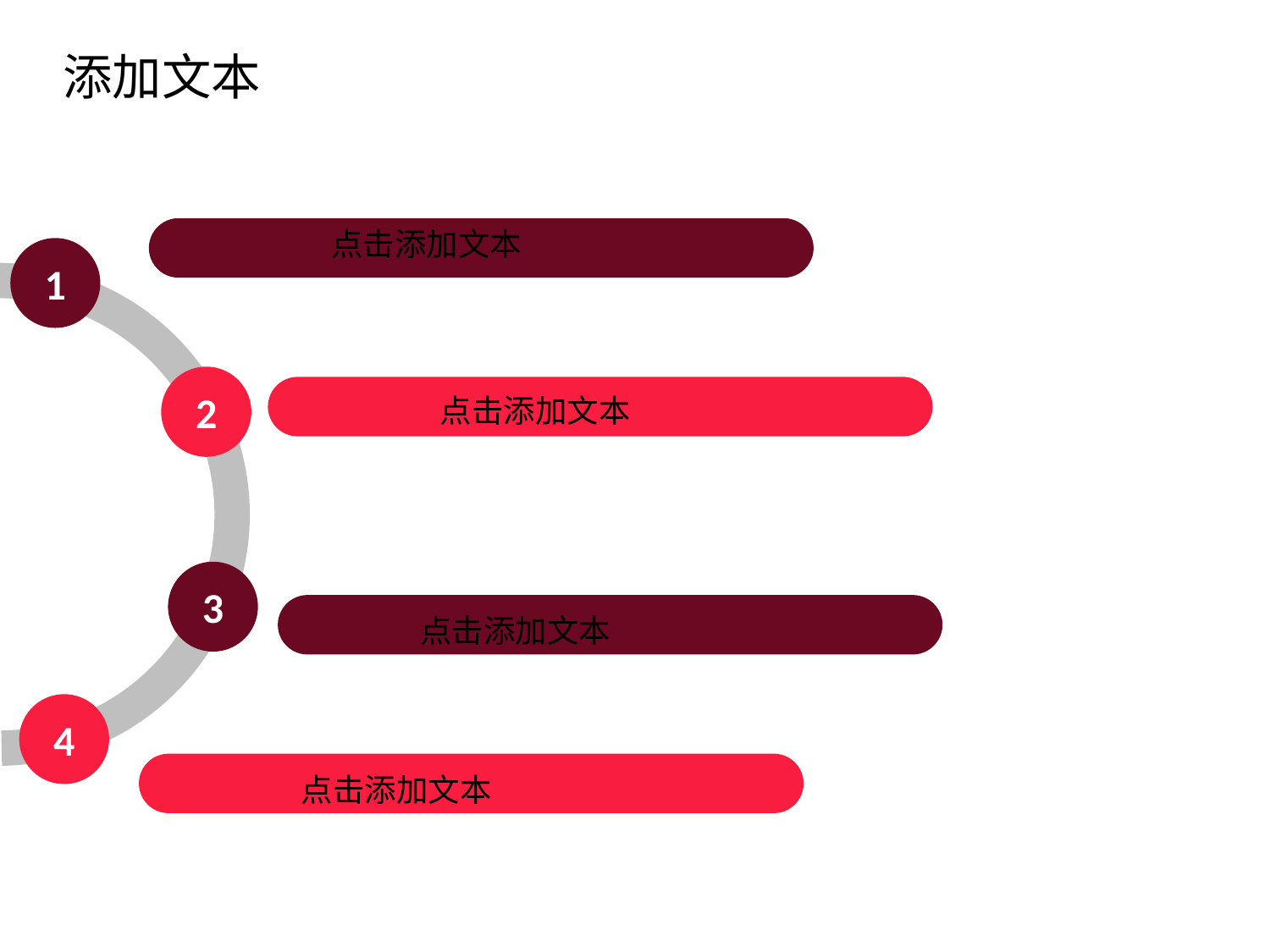

添加文本

点击添加文本
1
点击添加文本

2

点击添加文本
点击添加文本
3
点击添加文本

点击添加文本
4

点击添加文本
点击添加文本